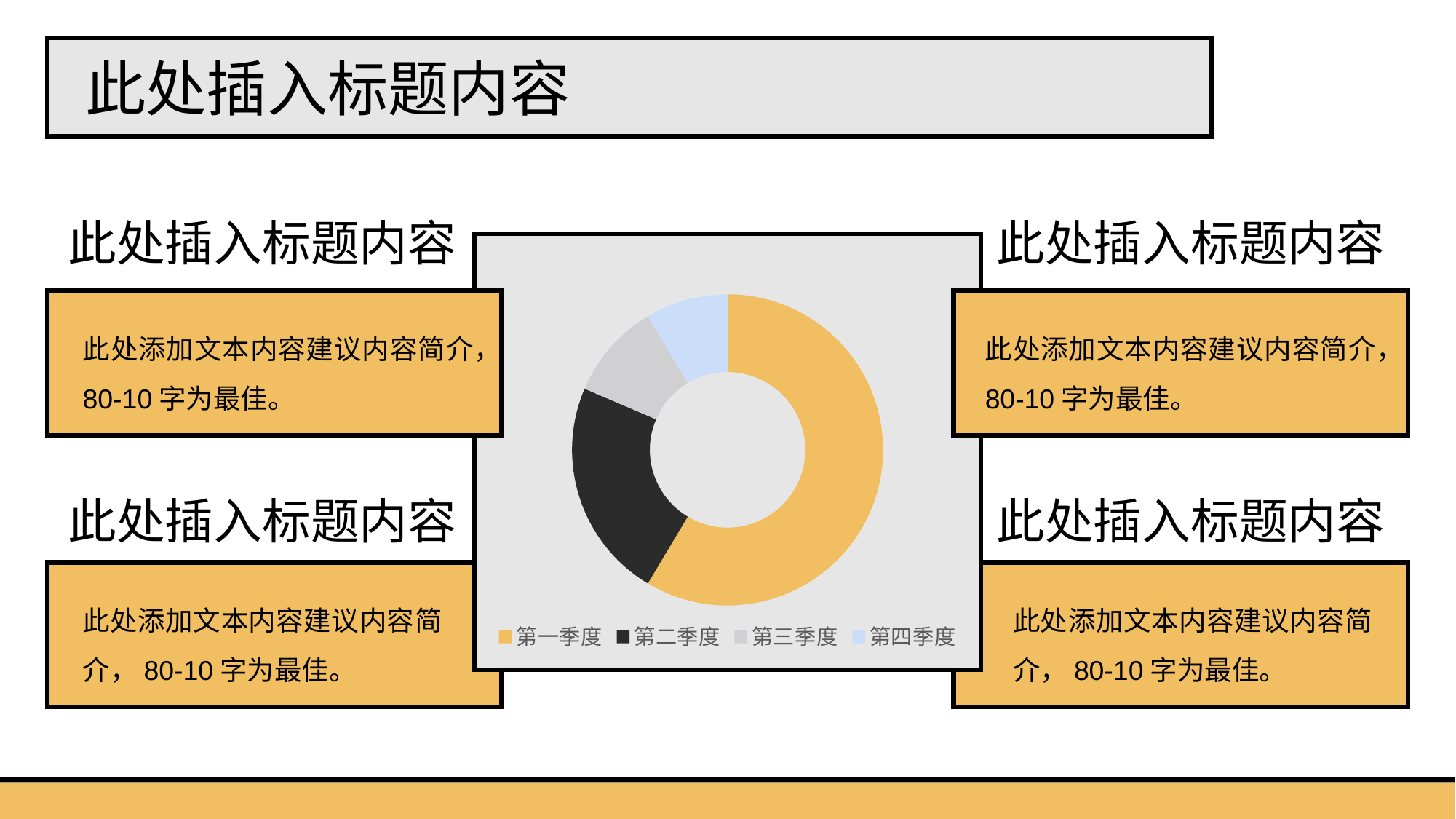

此处插入标题内容
此处插入标题内容
此处插入标题内容
此处插入标题内容

### Chart

| Category | 销售额 |
|---|---|
| 第一季度 | 8.2 |
| 第二季度 | 3.2 |
| 第三季度 | 1.4 |
| 第四季度 | 1.2 |

此处添加文本内容建议内容简介，80-10字为最佳。
此处添加文本内容建议内容简介，80-10字为最佳。
此处插入标题内容
此处插入标题内容

此处添加文本内容建议内容简介，80-10字为最佳。
此处添加文本内容建议内容简介，80-10字为最佳。